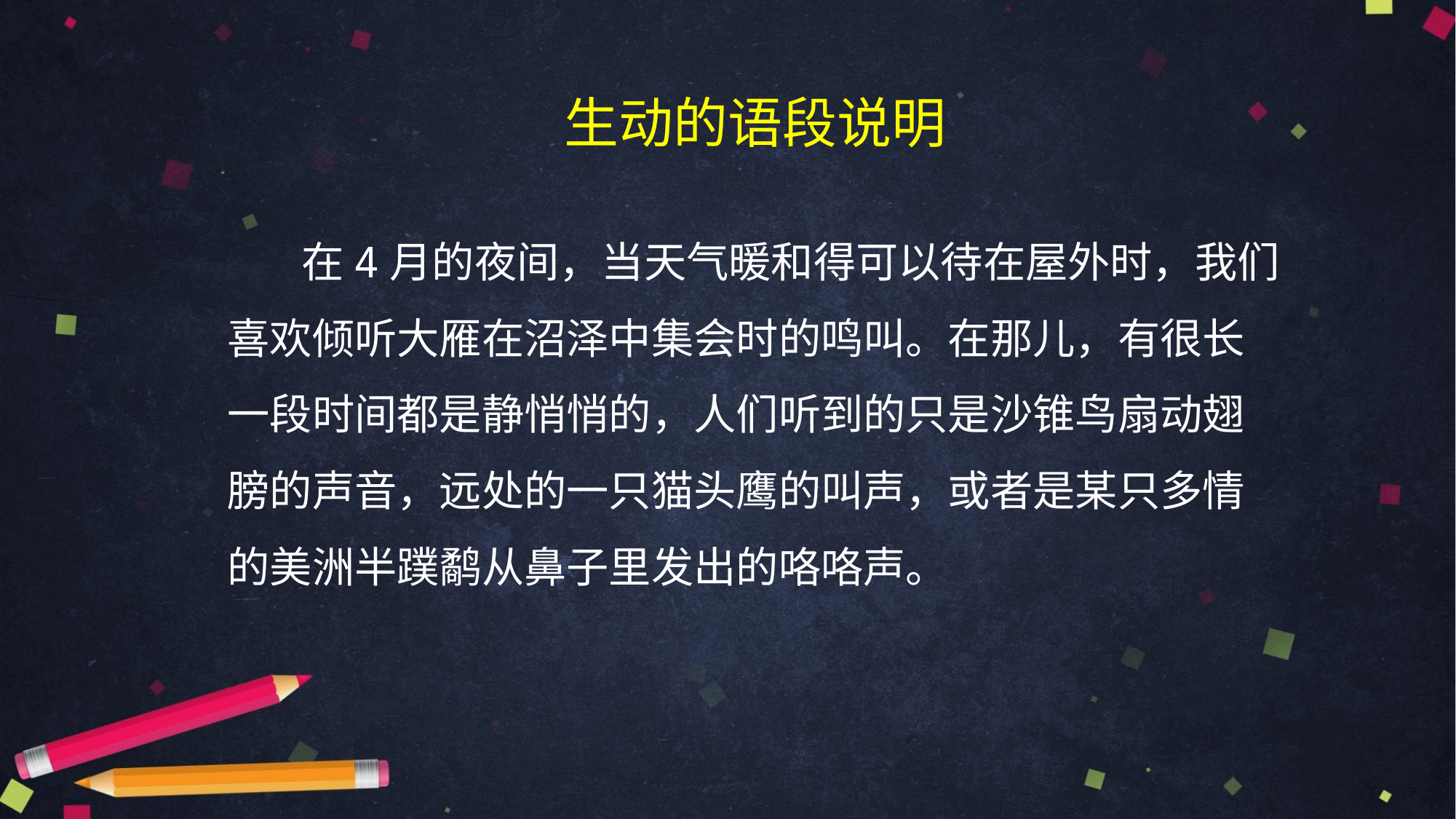

生动的语段说明
 在4月的夜间，当天气暖和得可以待在屋外时，我们喜欢倾听大雁在沼泽中集会时的鸣叫。在那儿，有很长一段时间都是静悄悄的，人们听到的只是沙锥鸟扇动翅膀的声音，远处的一只猫头鹰的叫声，或者是某只多情的美洲半蹼鹬从鼻子里发出的咯咯声。